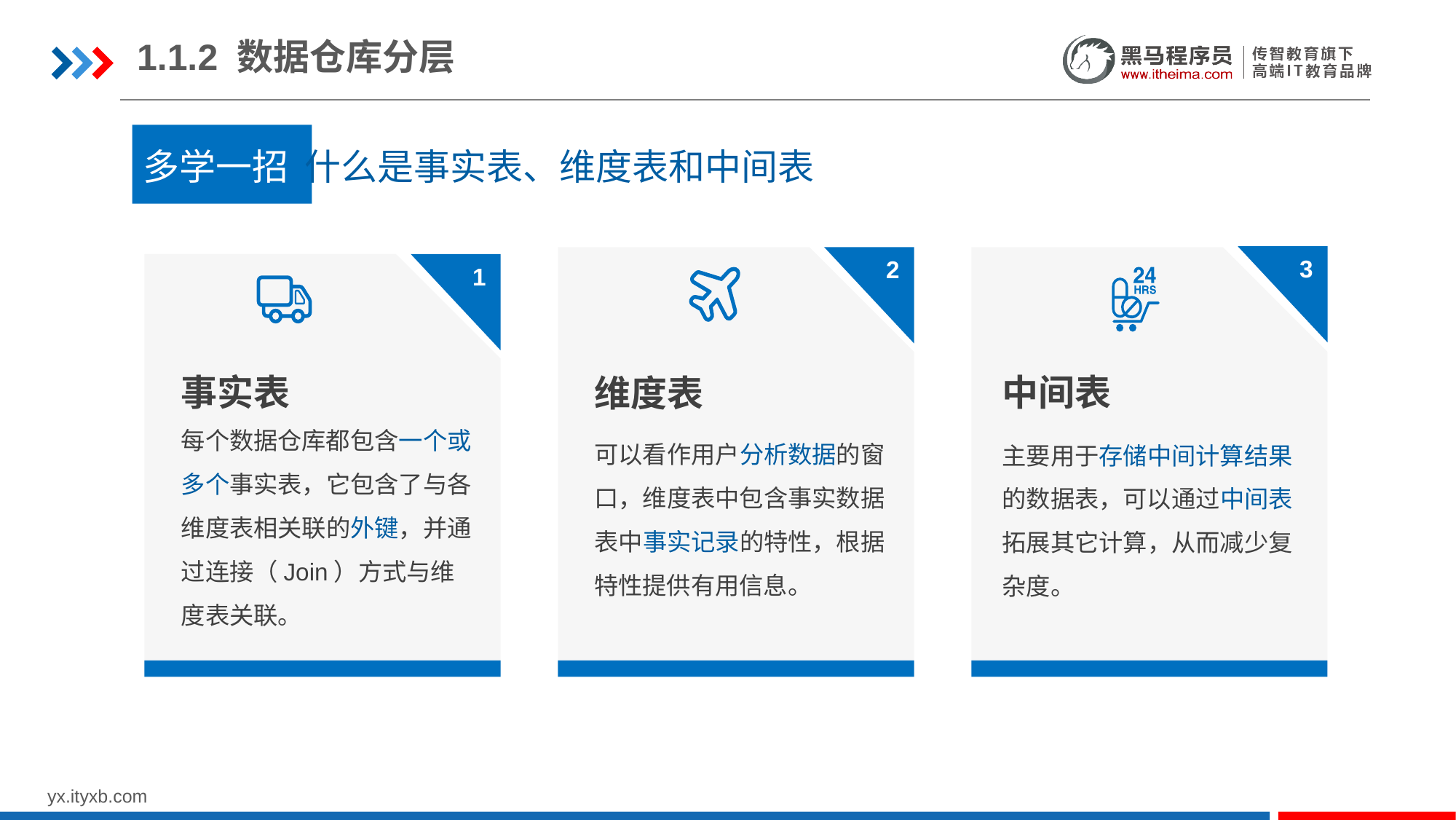

1.1.2 数据仓库分层

多学一招  什么是事实表、维度表和中间表
3

2

1

事实表
中间表
维度表
每个数据仓库都包含一个或多个事实表，它包含了与各维度表相关联的外键，并通过连接（Join）方式与维度表关联。
可以看作用户分析数据的窗口，维度表中包含事实数据表中事实记录的特性，根据特性提供有用信息。
主要用于存储中间计算结果的数据表，可以通过中间表拓展其它计算，从而减少复杂度。